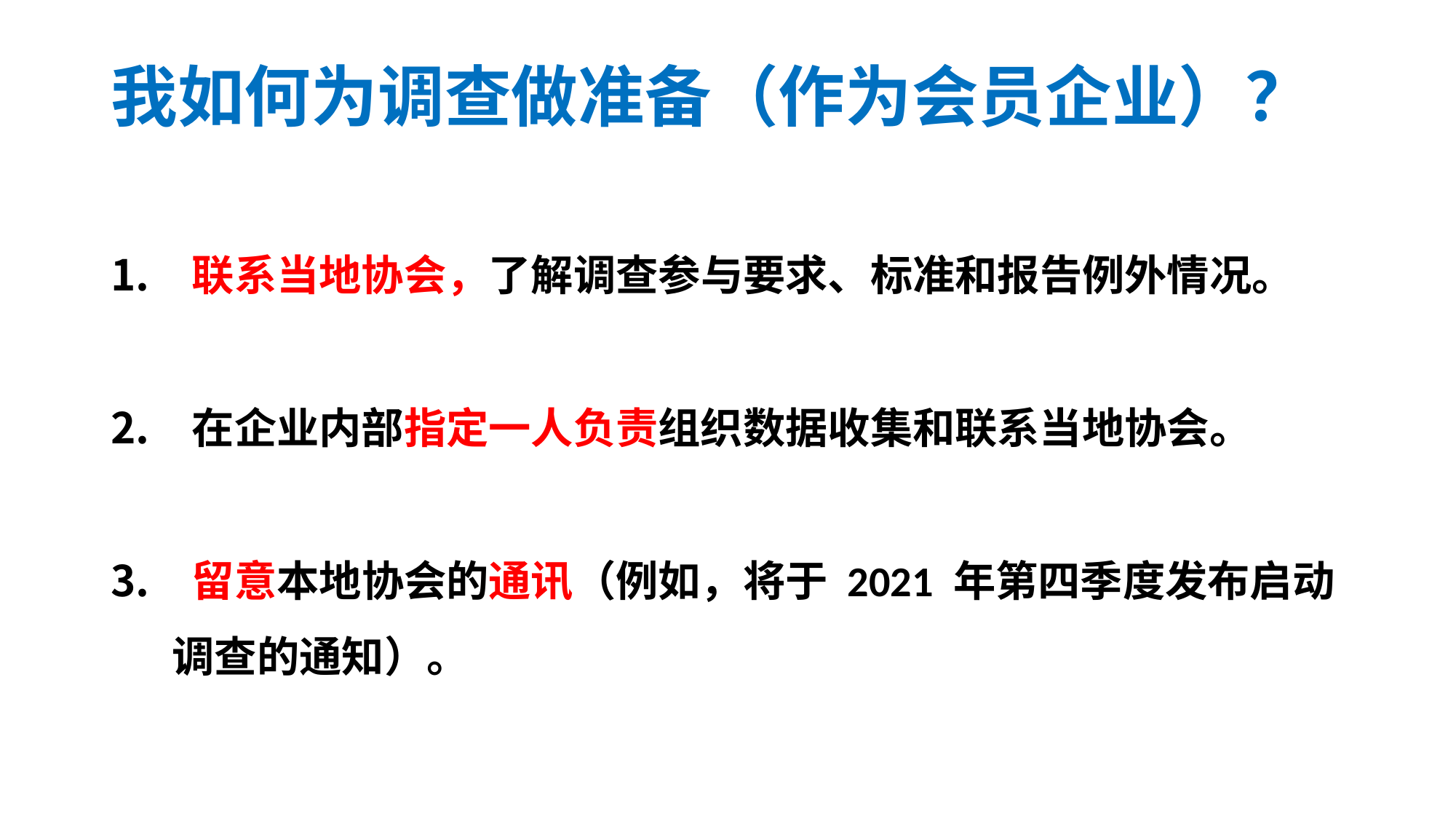

# 我如何为调查做准备（作为会员企业）？
 联系当地协会，了解调查参与要求、标准和报告例外情况。

 在企业内部指定一人负责组织数据收集和联系当地协会。

 留意本地协会的通讯（例如，将于 2021 年第四季度发布启动调查的通知）。